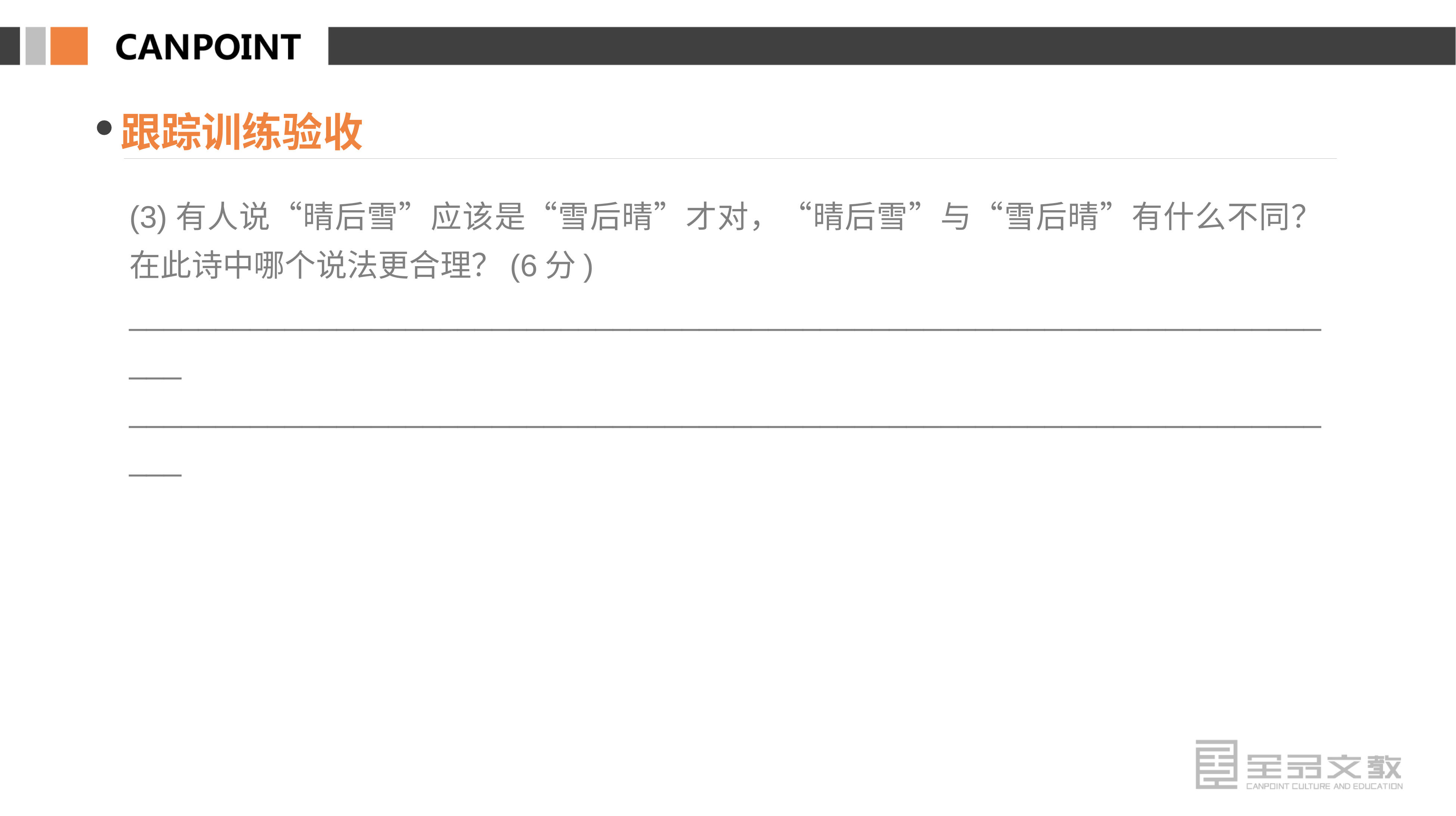

跟踪训练验收

(3)有人说“晴后雪”应该是“雪后晴”才对，“晴后雪”与“雪后晴”有什么不同？在此诗中哪个说法更合理？(6分)
________________________________________________________________________
________________________________________________________________________